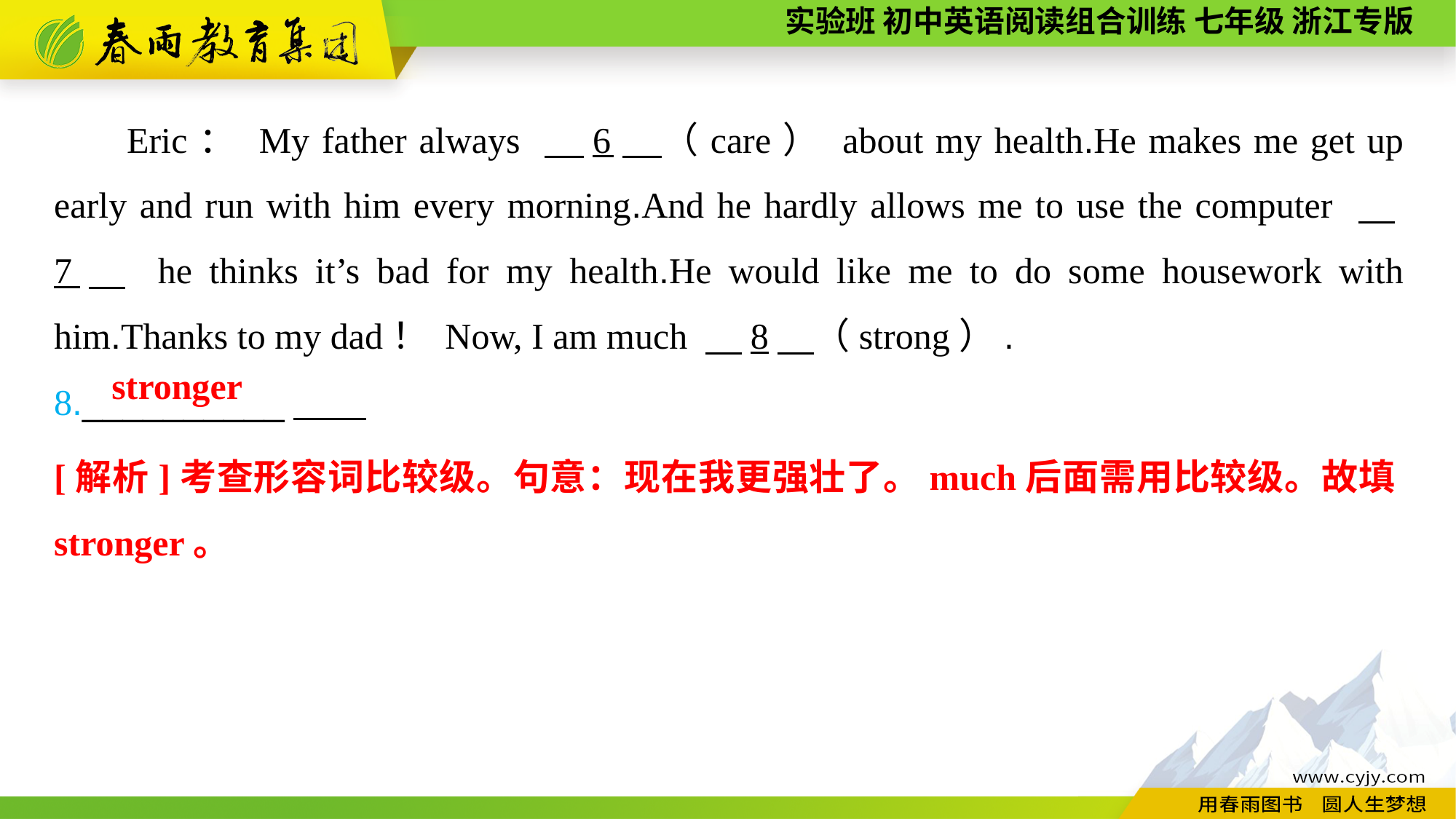

Eric： My father always 　6　（care） about my health.He makes me get up early and run with him every morning.And he hardly allows me to use the computer 　7　 he thinks it’s bad for my health.He would like me to do some housework with him.Thanks to my dad！ Now, I am much 　8　（strong）.
8.__________
stronger
[解析]考查形容词比较级。句意：现在我更强壮了。much后面需用比较级。故填stronger。